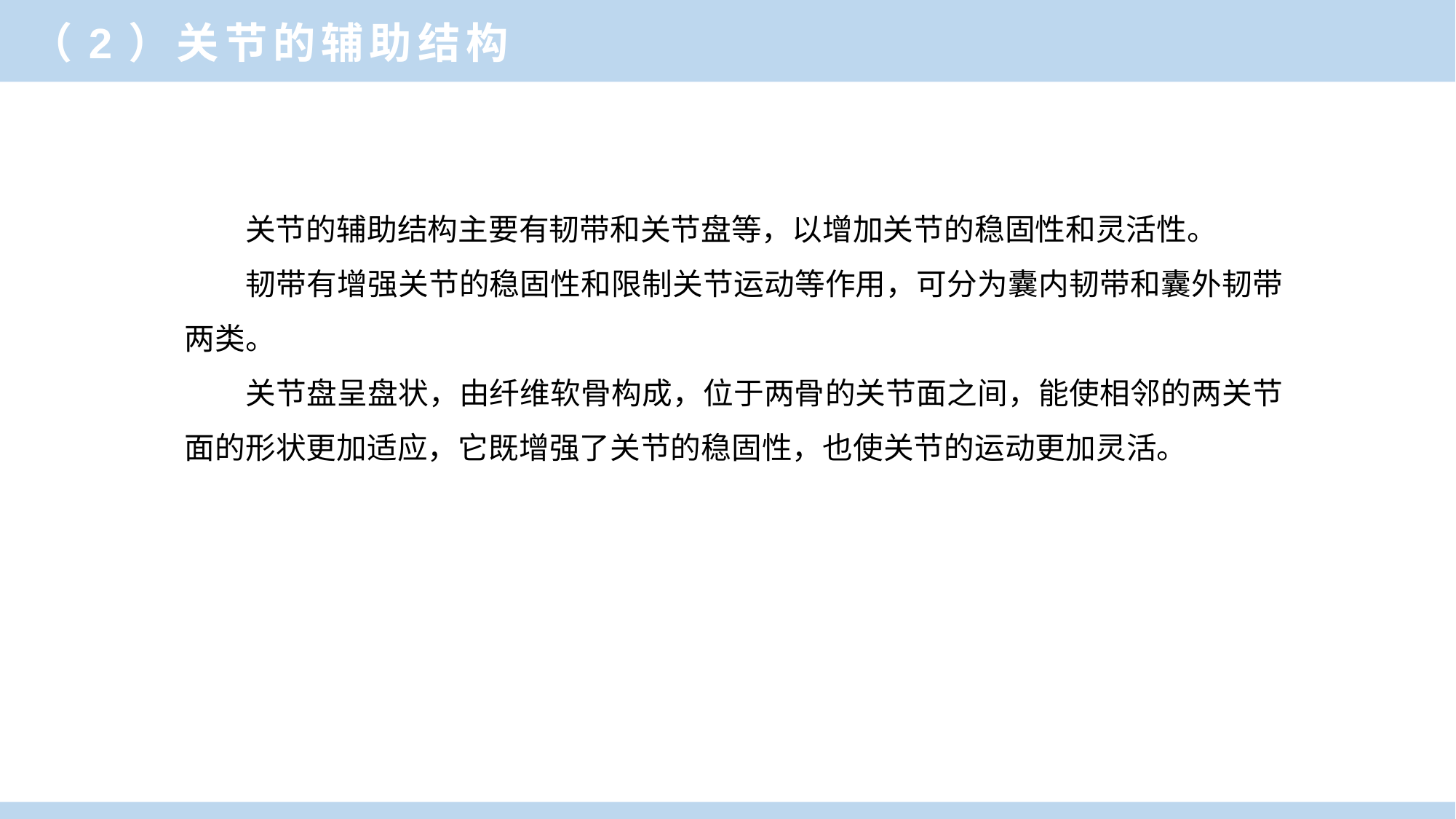

（2）关节的辅助结构
关节的辅助结构主要有韧带和关节盘等，以增加关节的稳固性和灵活性。
韧带有增强关节的稳固性和限制关节运动等作用，可分为囊内韧带和囊外韧带两类。
关节盘呈盘状，由纤维软骨构成，位于两骨的关节面之间，能使相邻的两关节面的形状更加适应，它既增强了关节的稳固性，也使关节的运动更加灵活。